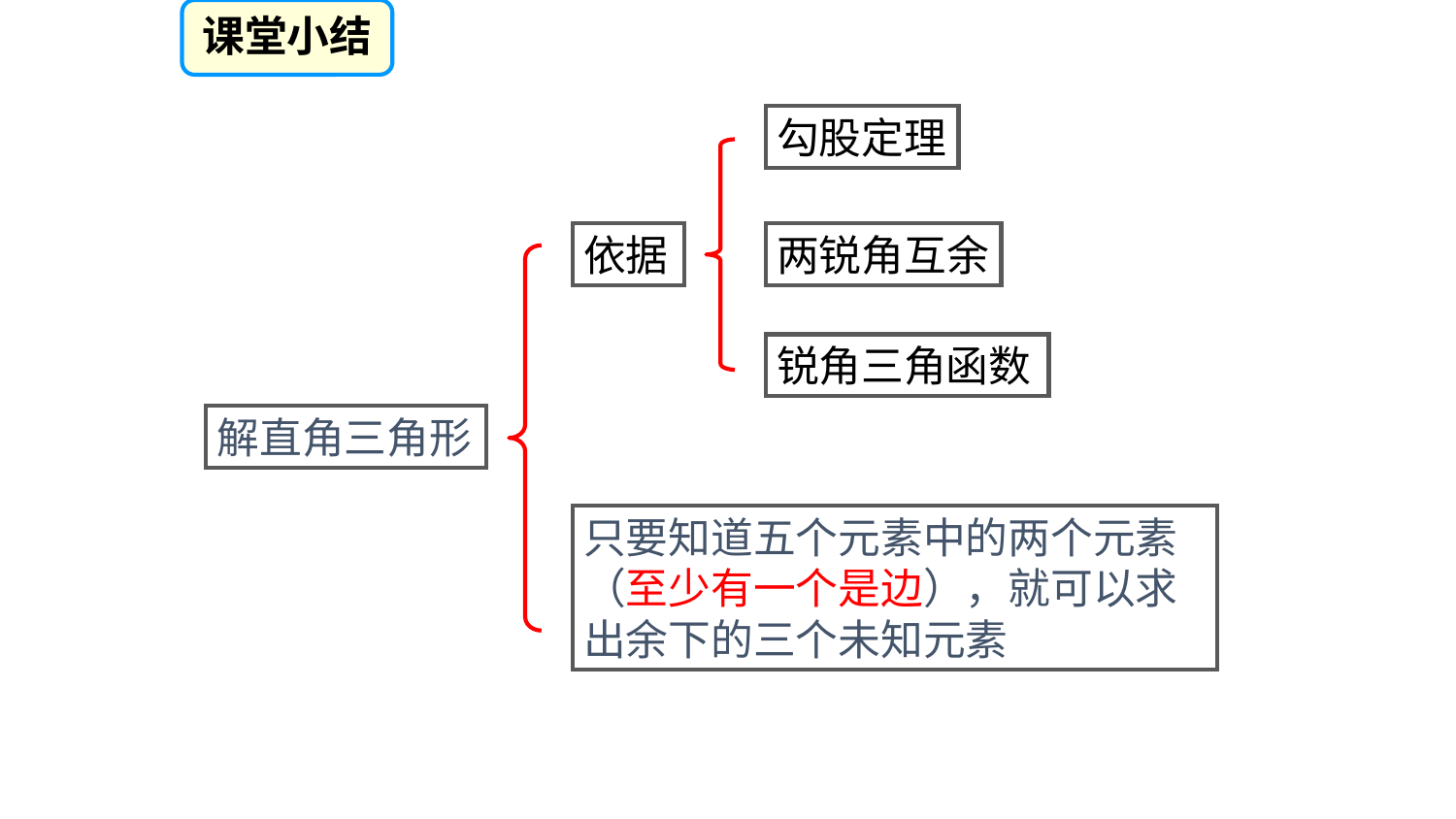

课堂小结
勾股定理

依据
两锐角互余

锐角三角函数
解直角三角形
只要知道五个元素中的两个元素（至少有一个是边），就可以求出余下的三个未知元素